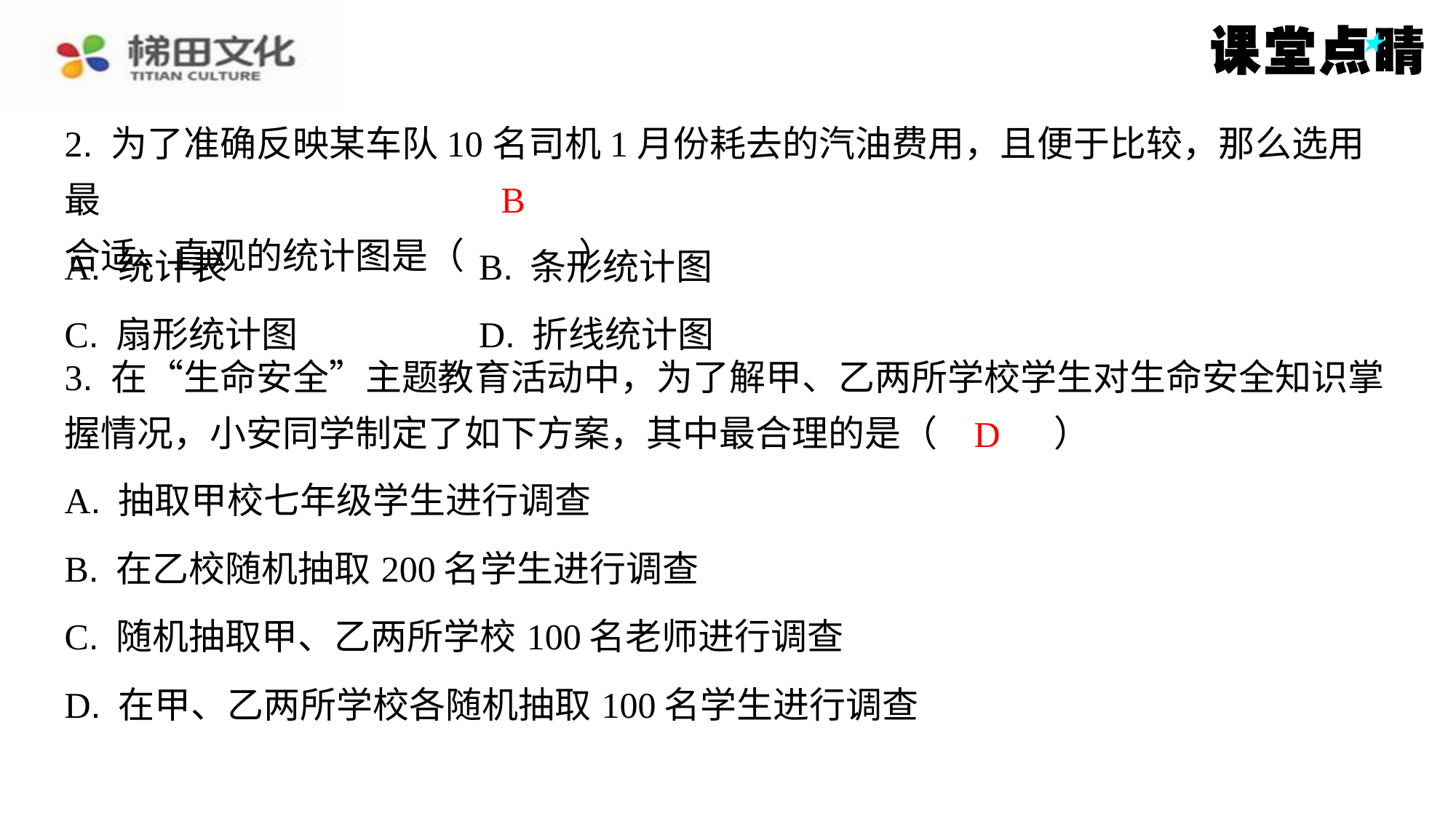

2. 为了准确反映某车队10名司机1月份耗去的汽油费用，且便于比较，那么选用最
合适、直观的统计图是（　B　）
B
| A. 统计表 | B. 条形统计图 |
| --- | --- |
| C. 扇形统计图 | D. 折线统计图 |
3. 在“生命安全”主题教育活动中，为了解甲、乙两所学校学生对生命安全知识掌
握情况，小安同学制定了如下方案，其中最合理的是（　D　）
D
| A. 抽取甲校七年级学生进行调查 |
| --- |
| B. 在乙校随机抽取200名学生进行调查 |
| C. 随机抽取甲、乙两所学校100名老师进行调查 |
| D. 在甲、乙两所学校各随机抽取100名学生进行调查 |